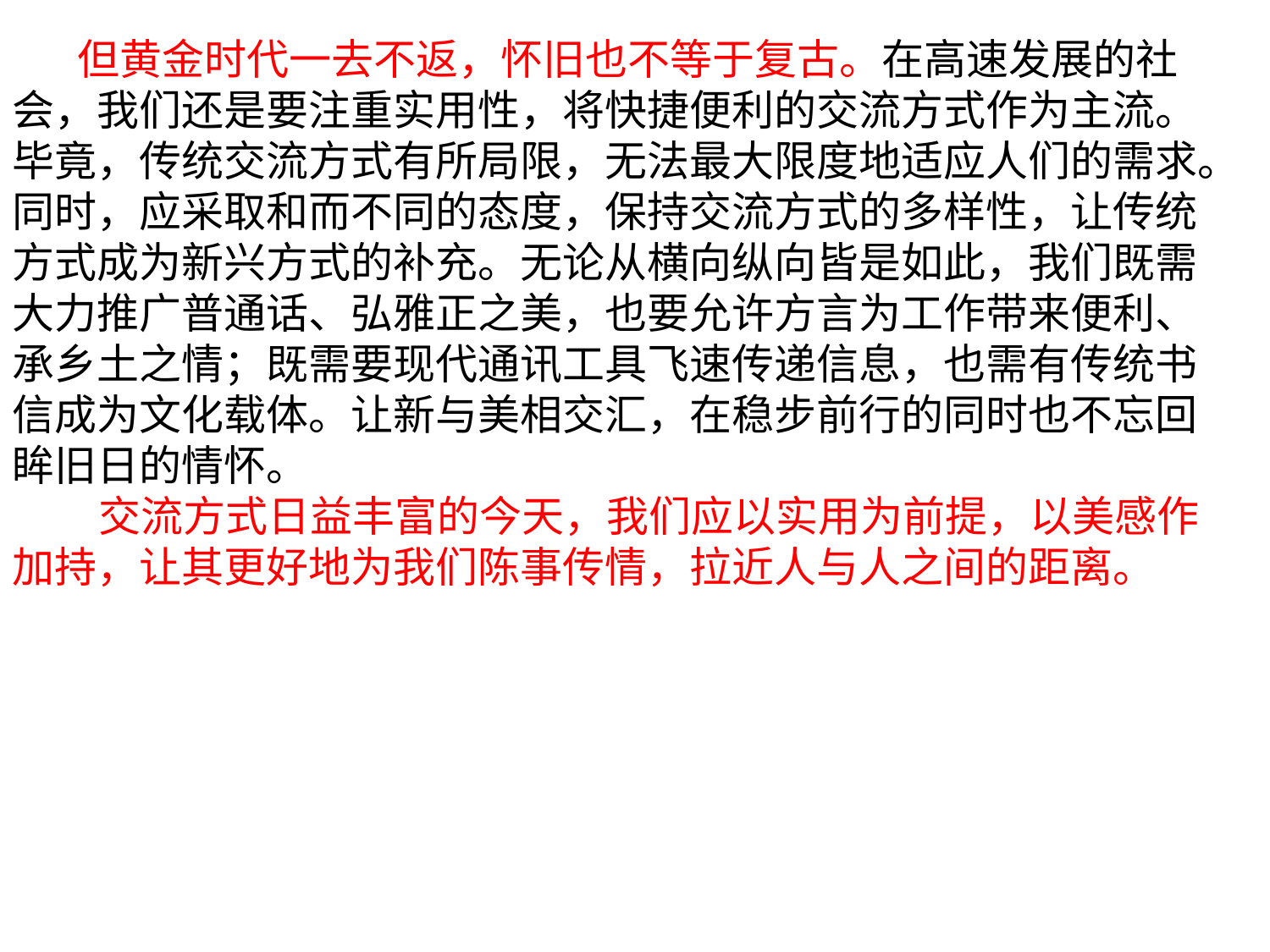

但黄金时代一去不返，怀旧也不等于复古。在高速发展的社会，我们还是要注重实用性，将快捷便利的交流方式作为主流。毕竟，传统交流方式有所局限，无法最大限度地适应人们的需求。同时，应采取和而不同的态度，保持交流方式的多样性，让传统方式成为新兴方式的补充。无论从横向纵向皆是如此，我们既需大力推广普通话、弘雅正之美，也要允许方言为工作带来便利、承乡土之情；既需要现代通讯工具飞速传递信息，也需有传统书信成为文化载体。让新与美相交汇，在稳步前行的同时也不忘回眸旧日的情怀。
        交流方式日益丰富的今天，我们应以实用为前提，以美感作加持，让其更好地为我们陈事传情，拉近人与人之间的距离。